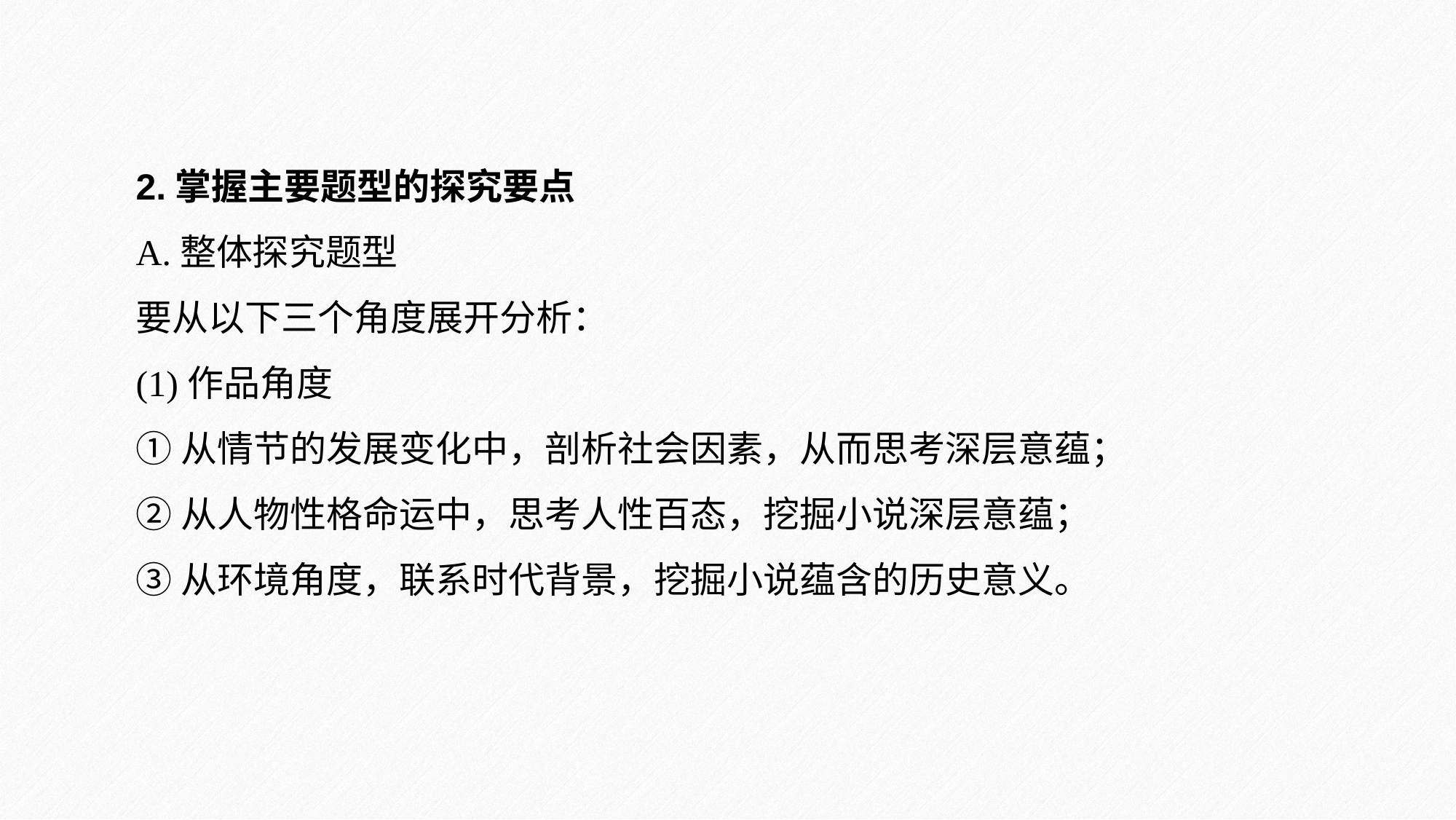

2.掌握主要题型的探究要点
A.整体探究题型
要从以下三个角度展开分析：
(1)作品角度
①从情节的发展变化中，剖析社会因素，从而思考深层意蕴；
②从人物性格命运中，思考人性百态，挖掘小说深层意蕴；
③从环境角度，联系时代背景，挖掘小说蕴含的历史意义。